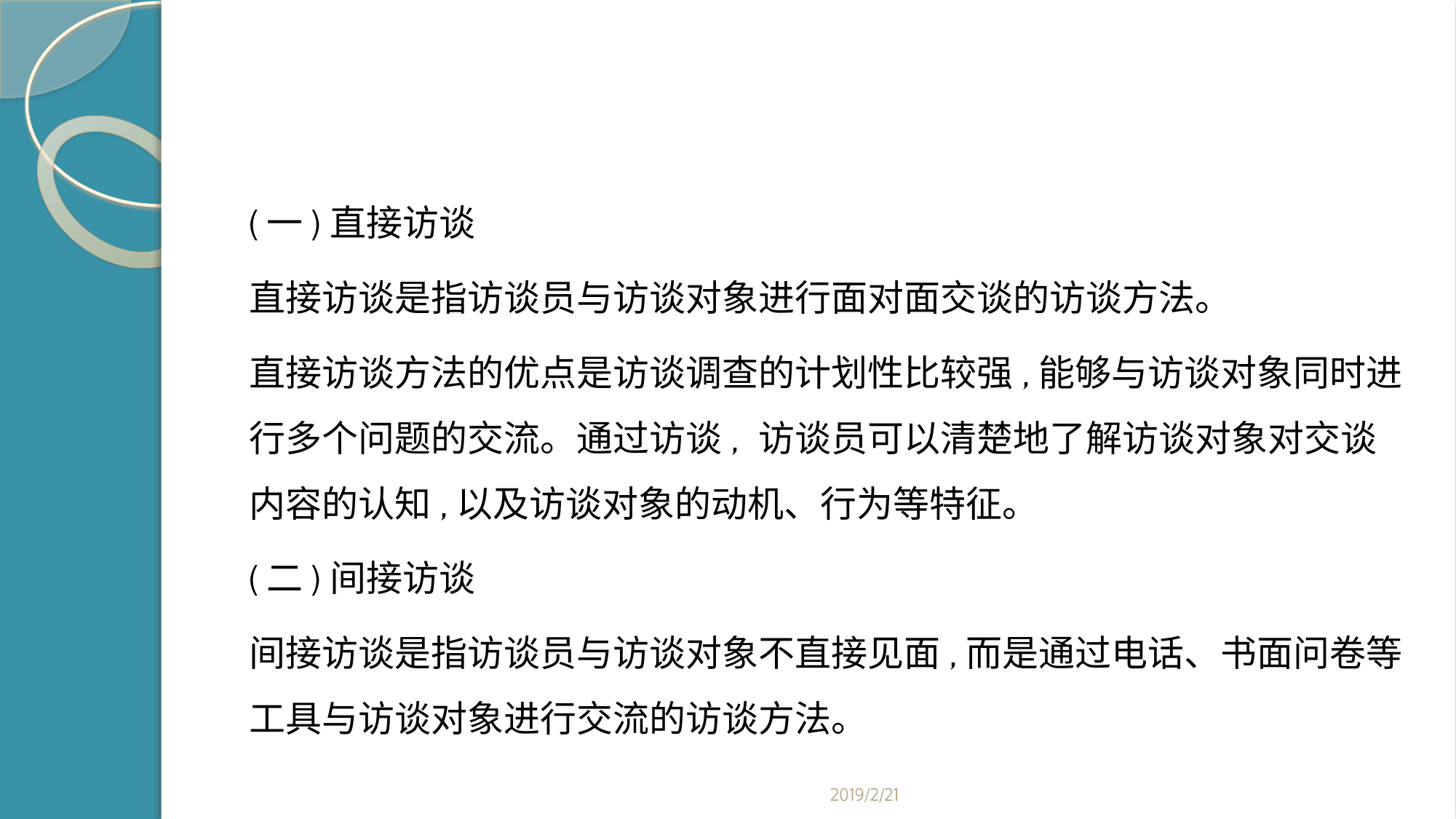

#
(一)直接访谈
直接访谈是指访谈员与访谈对象进行面对面交谈的访谈方法。
直接访谈方法的优点是访谈调查的计划性比较强,能够与访谈对象同时进行多个问题的交流。通过访谈, 访谈员可以清楚地了解访谈对象对交谈内容的认知,以及访谈对象的动机、行为等特征。
(二)间接访谈
间接访谈是指访谈员与访谈对象不直接见面,而是通过电话、书面问卷等工具与访谈对象进行交流的访谈方法。

2019/2/21